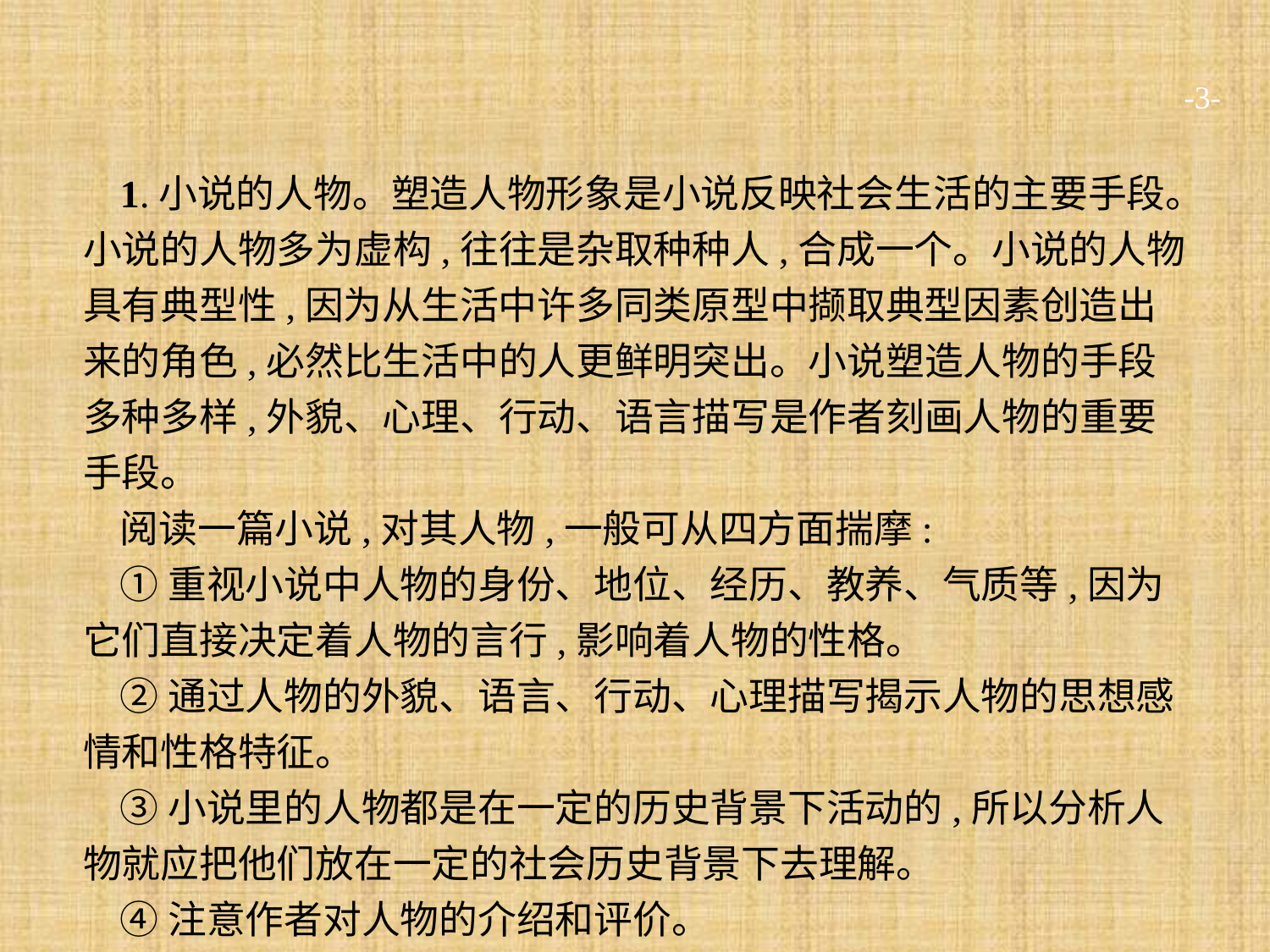

-3-
1.小说的人物。塑造人物形象是小说反映社会生活的主要手段。小说的人物多为虚构,往往是杂取种种人,合成一个。小说的人物具有典型性,因为从生活中许多同类原型中撷取典型因素创造出来的角色,必然比生活中的人更鲜明突出。小说塑造人物的手段多种多样,外貌、心理、行动、语言描写是作者刻画人物的重要手段。
阅读一篇小说,对其人物,一般可从四方面揣摩:
①重视小说中人物的身份、地位、经历、教养、气质等,因为它们直接决定着人物的言行,影响着人物的性格。
②通过人物的外貌、语言、行动、心理描写揭示人物的思想感情和性格特征。
③小说里的人物都是在一定的历史背景下活动的,所以分析人物就应把他们放在一定的社会历史背景下去理解。
④注意作者对人物的介绍和评价。